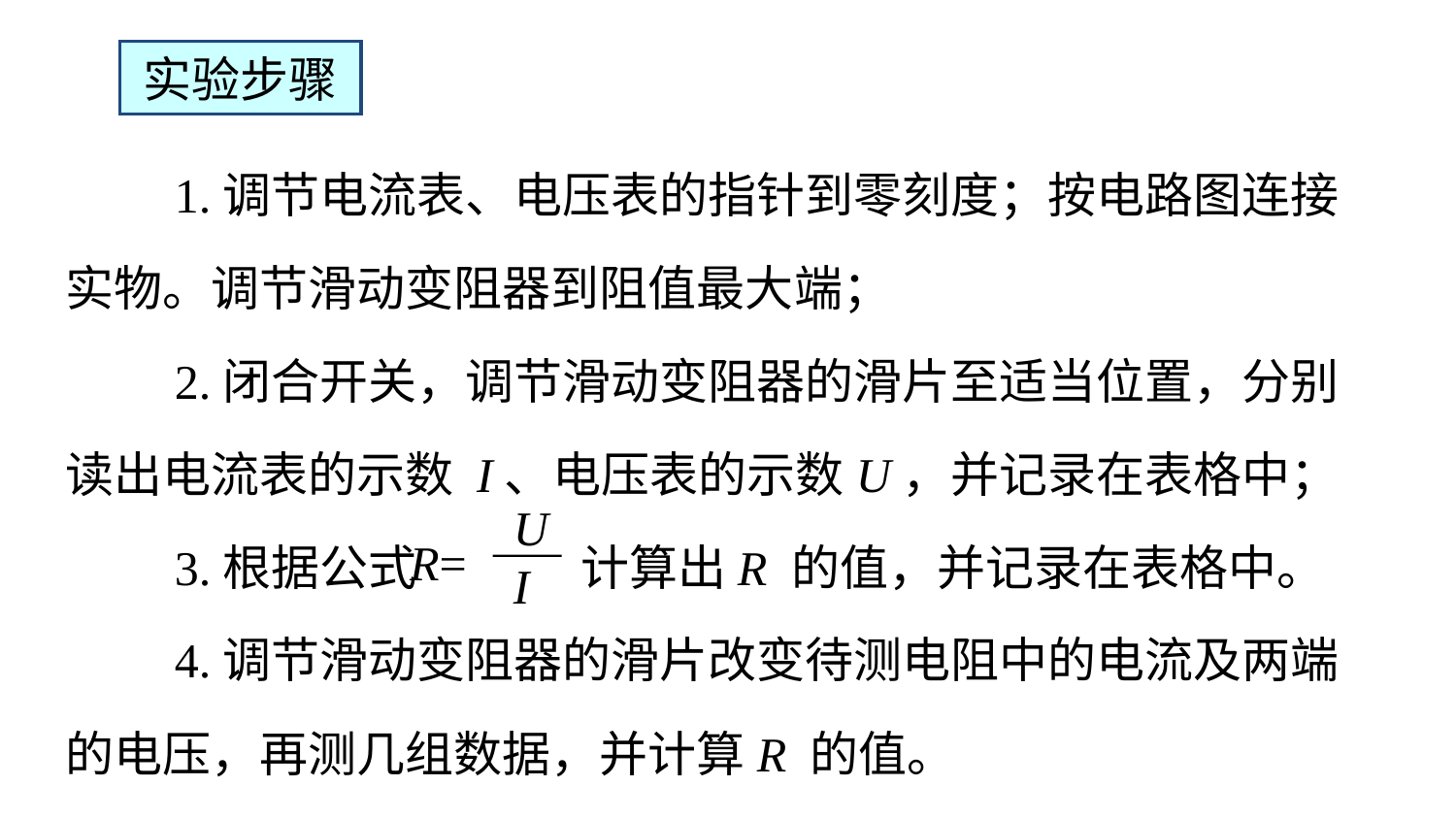

实验步骤
　　1.调节电流表、电压表的指针到零刻度；按电路图连接实物。调节滑动变阻器到阻值最大端；
　　2.闭合开关，调节滑动变阻器的滑片至适当位置，分别读出电流表的示数 I、电压表的示数U，并记录在表格中；
　　3.根据公式               计算出R 的值，并记录在表格中。
　　4.调节滑动变阻器的滑片改变待测电阻中的电流及两端的电压，再测几组数据，并计算R 的值。
U
I
R=